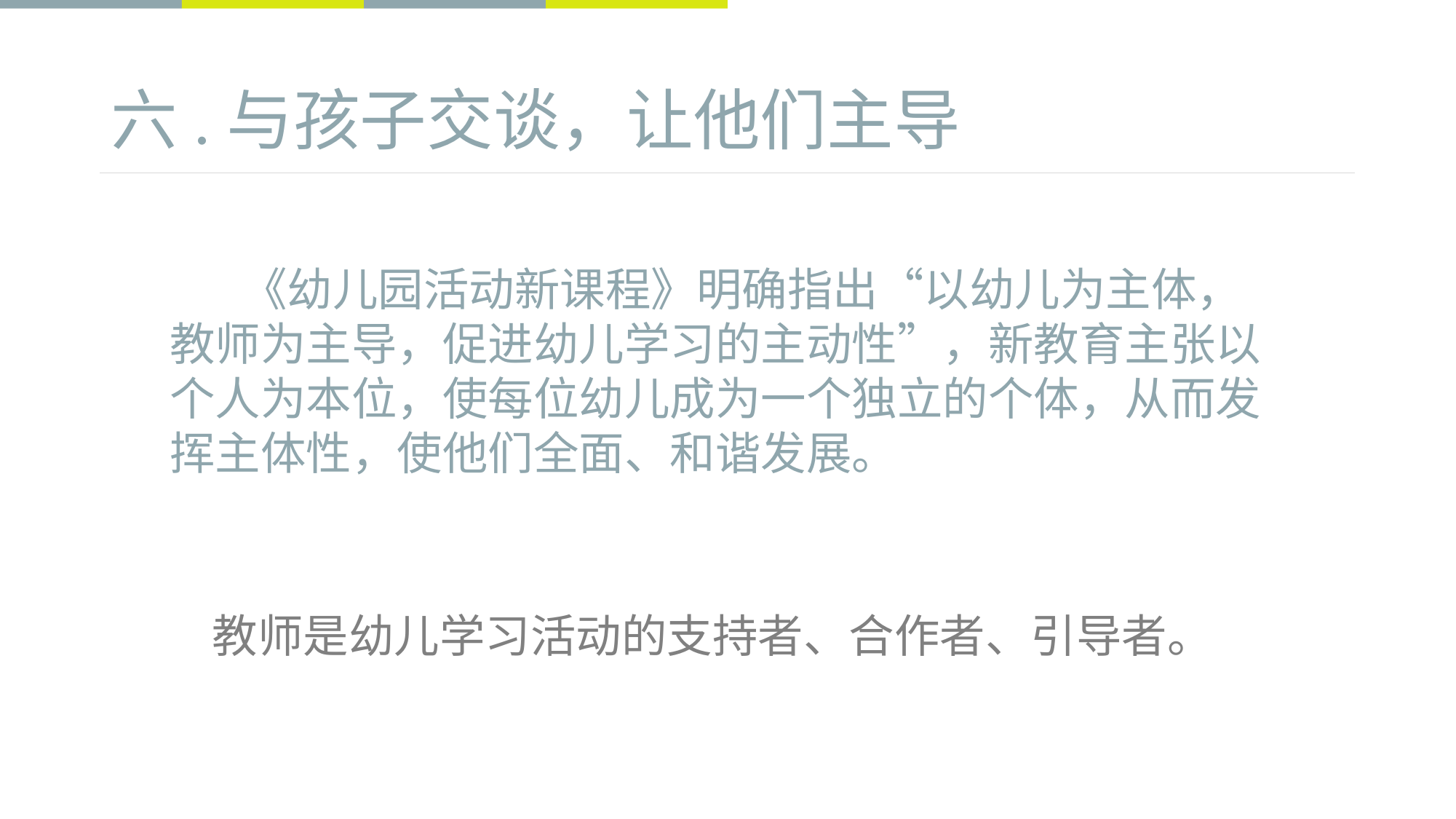

# 六.与孩子交谈，让他们主导
      《幼儿园活动新课程》明确指出“以幼儿为主体，教师为主导，促进幼儿学习的主动性”，新教育主张以个人为本位，使每位幼儿成为一个独立的个体，从而发挥主体性，使他们全面、和谐发展。
教师是幼儿学习活动的支持者、合作者、引导者。